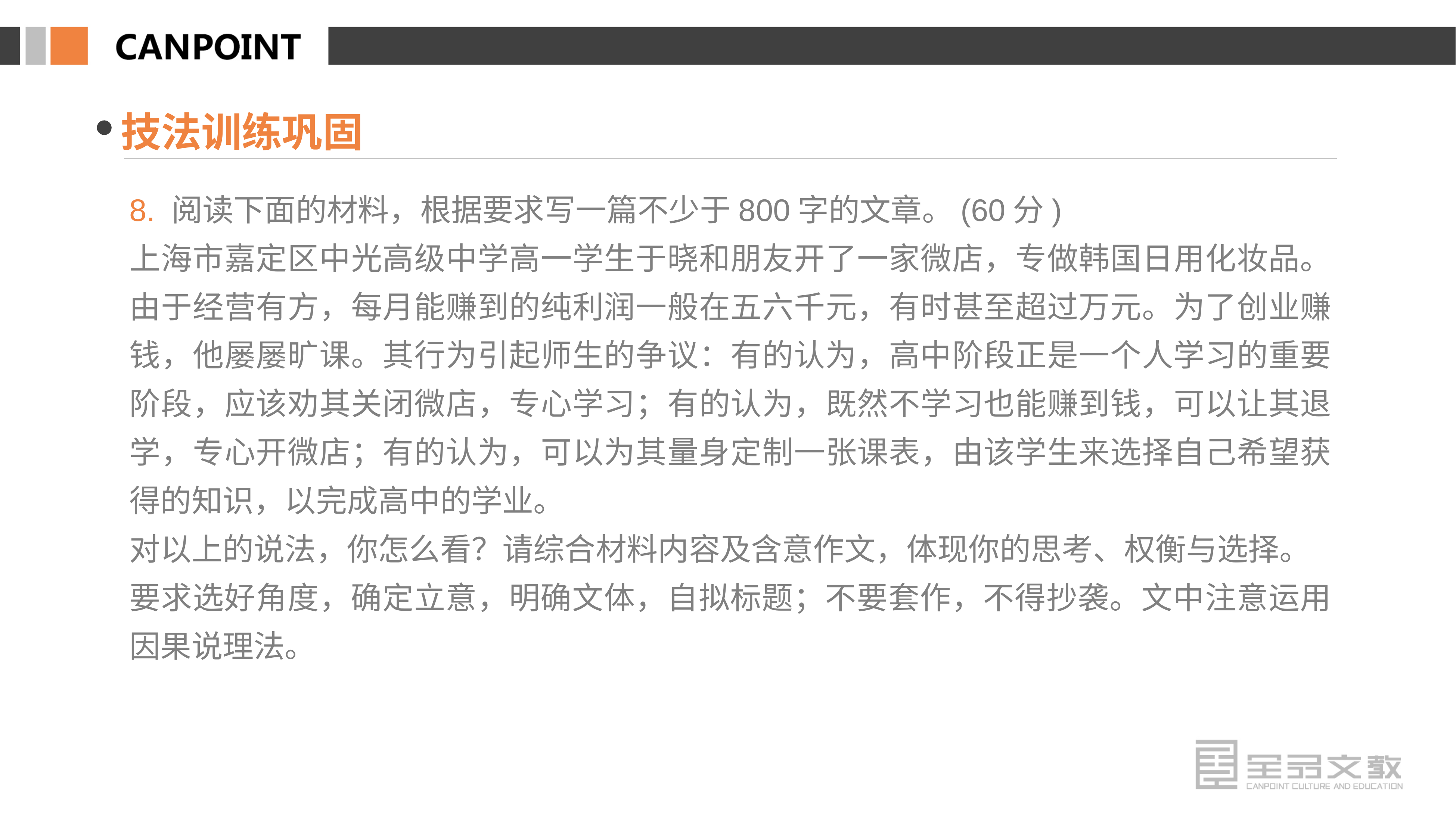

技法训练巩固

8. 阅读下面的材料，根据要求写一篇不少于800字的文章。(60分)
上海市嘉定区中光高级中学高一学生于晓和朋友开了一家微店，专做韩国日用化妆品。由于经营有方，每月能赚到的纯利润一般在五六千元，有时甚至超过万元。为了创业赚钱，他屡屡旷课。其行为引起师生的争议：有的认为，高中阶段正是一个人学习的重要阶段，应该劝其关闭微店，专心学习；有的认为，既然不学习也能赚到钱，可以让其退学，专心开微店；有的认为，可以为其量身定制一张课表，由该学生来选择自己希望获得的知识，以完成高中的学业。
对以上的说法，你怎么看？请综合材料内容及含意作文，体现你的思考、权衡与选择。
要求选好角度，确定立意，明确文体，自拟标题；不要套作，不得抄袭。文中注意运用因果说理法。